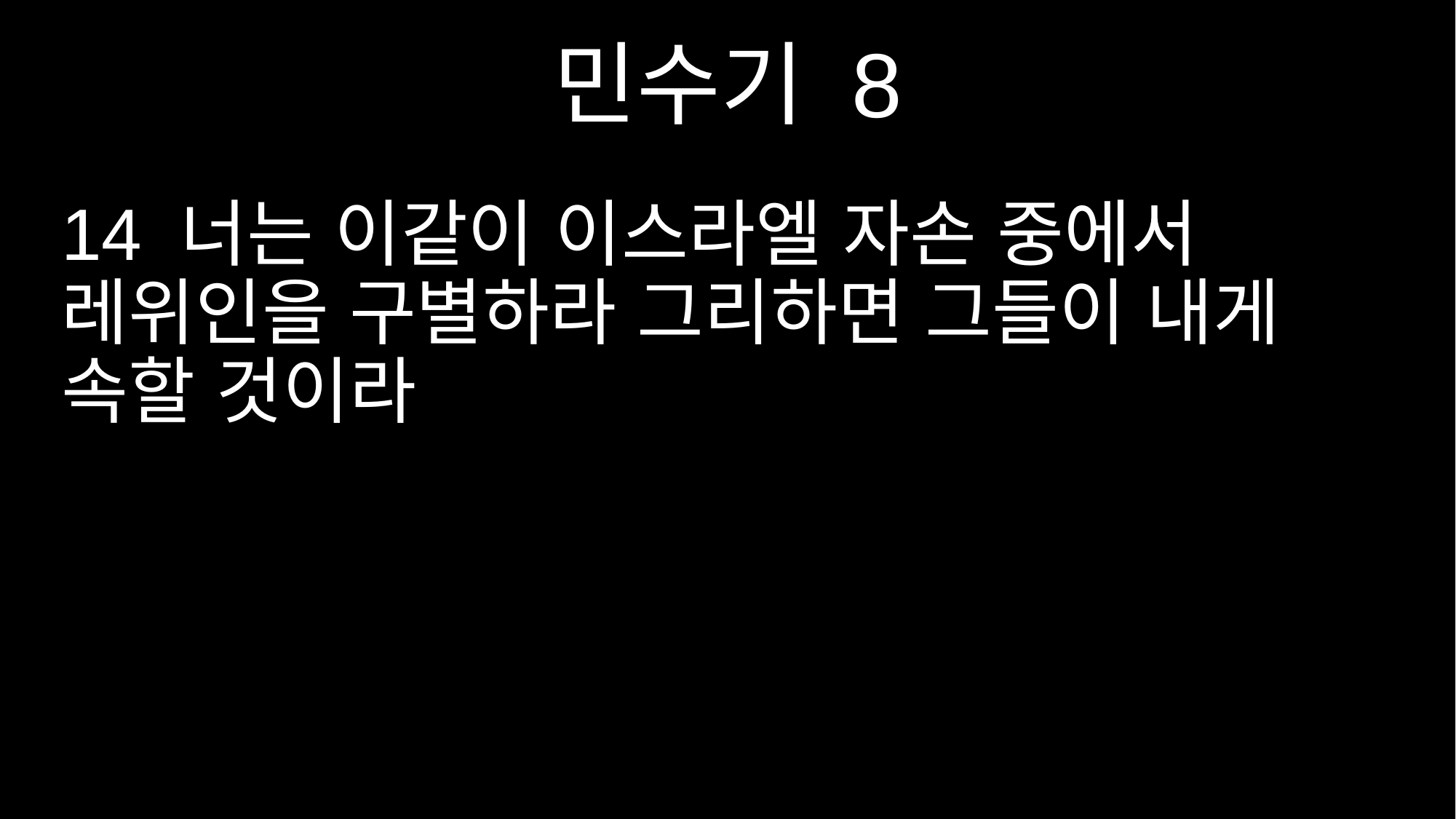

민수기 8
14 너는 이같이 이스라엘 자손 중에서 레위인을 구별하라 그리하면 그들이 내게 속할 것이라